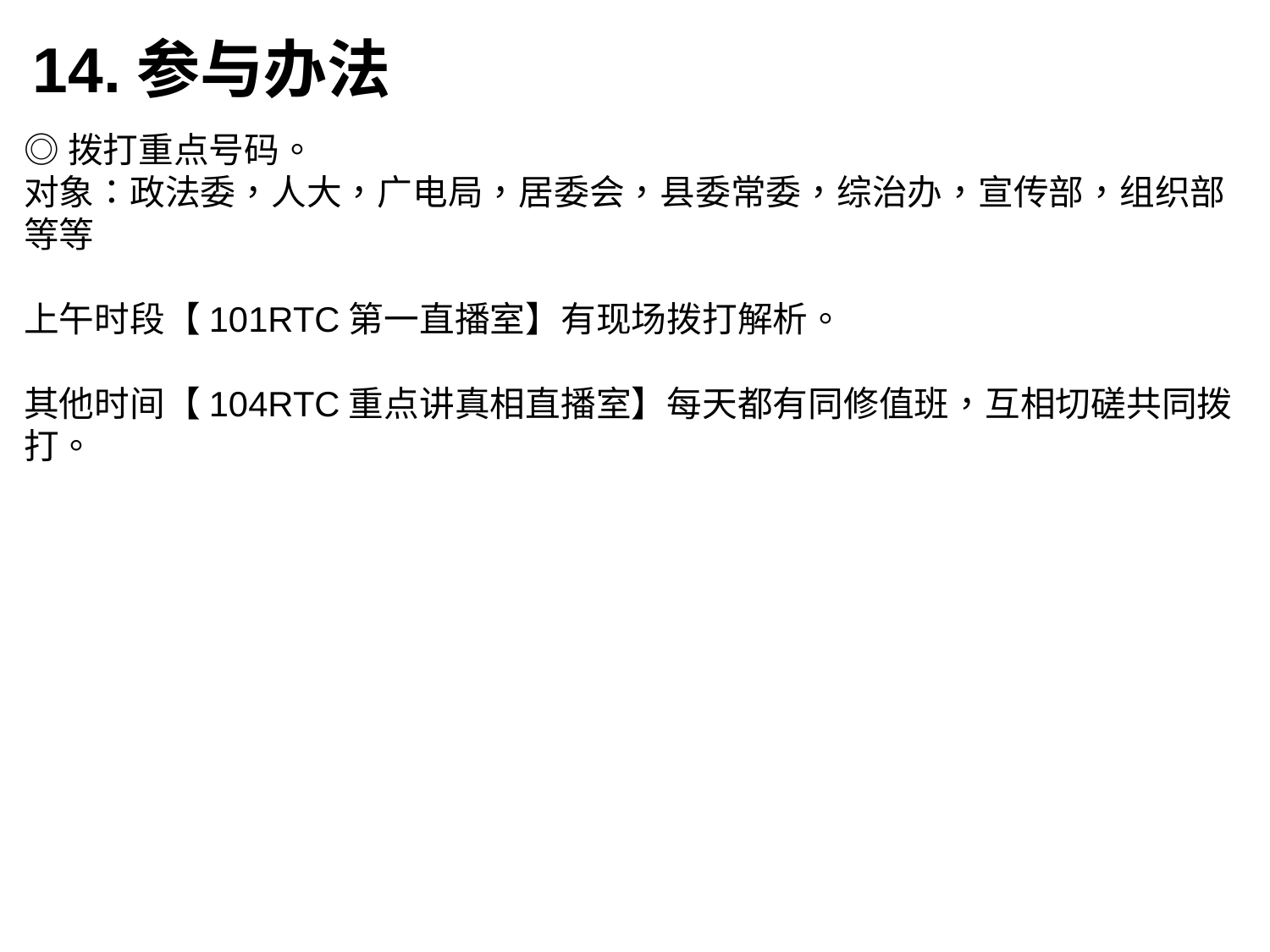

14.参与办法
◎拨打重点号码。
对象：政法委，人大，广电局，居委会，县委常委，综治办，宣传部，组织部等等
上午时段【101RTC第一直播室】有现场拨打解析。

其他时间【104RTC重点讲真相直播室】每天都有同修值班，互相切磋共同拨打。